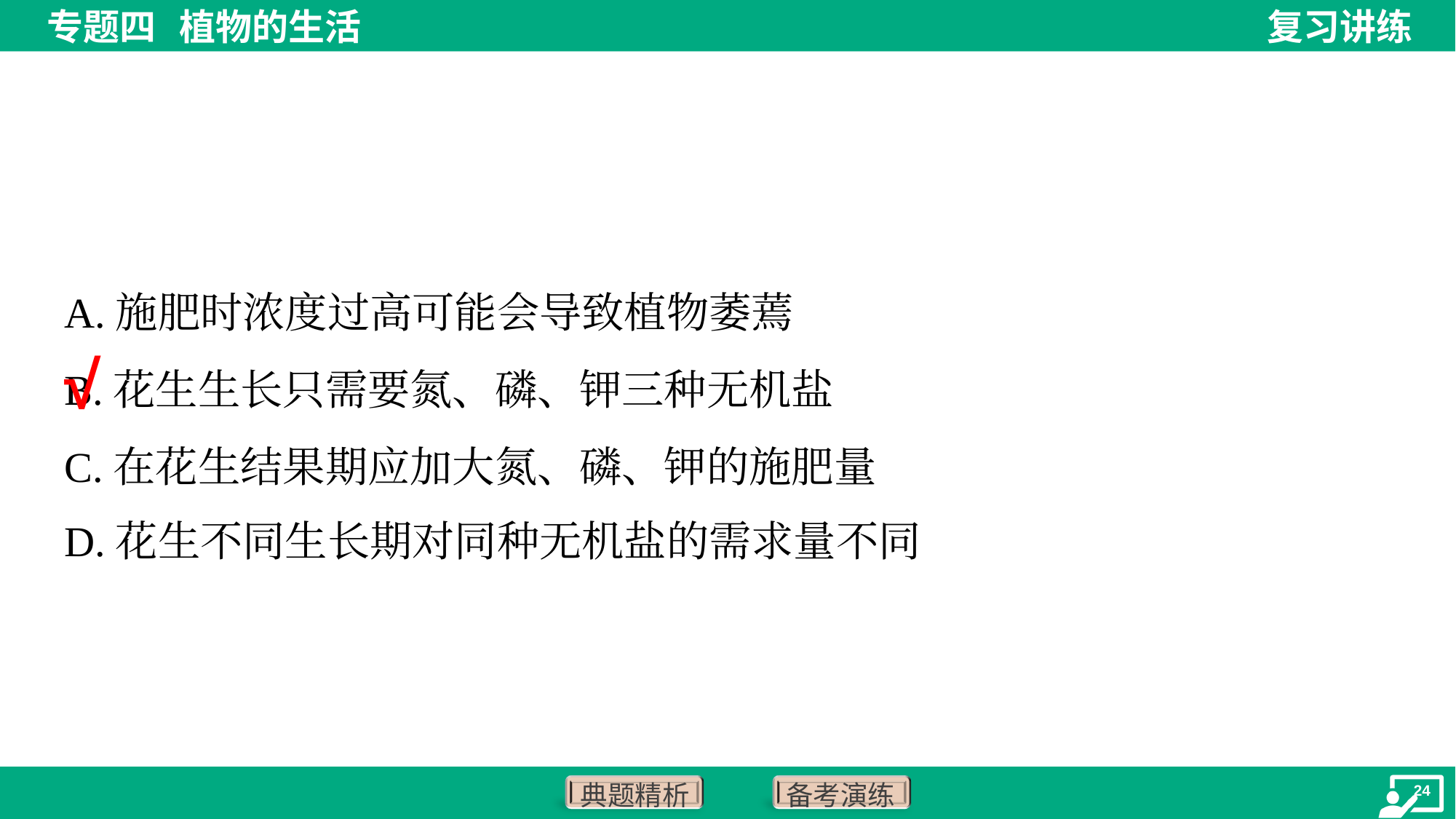

A.施肥时浓度过高可能会导致植物萎蔫
B.花生生长只需要氮、磷、钾三种无机盐
C.在花生结果期应加大氮、磷、钾的施肥量
D.花生不同生长期对同种无机盐的需求量不同
√